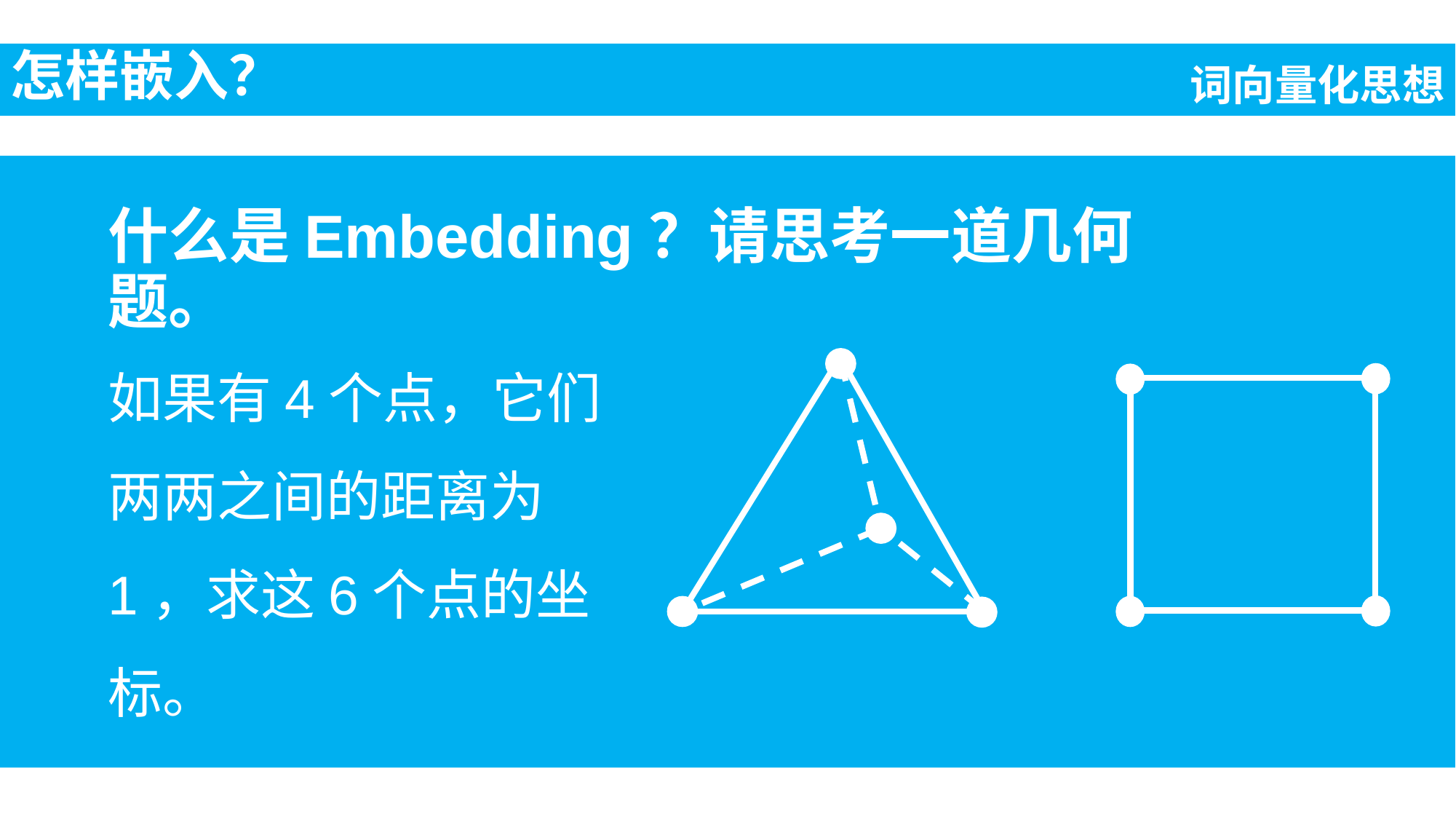

怎样嵌入？
词向量化思想
什么是Embedding？请思考一道几何题。
如果有4个点，它们两两之间的距离为1，求这6个点的坐标。